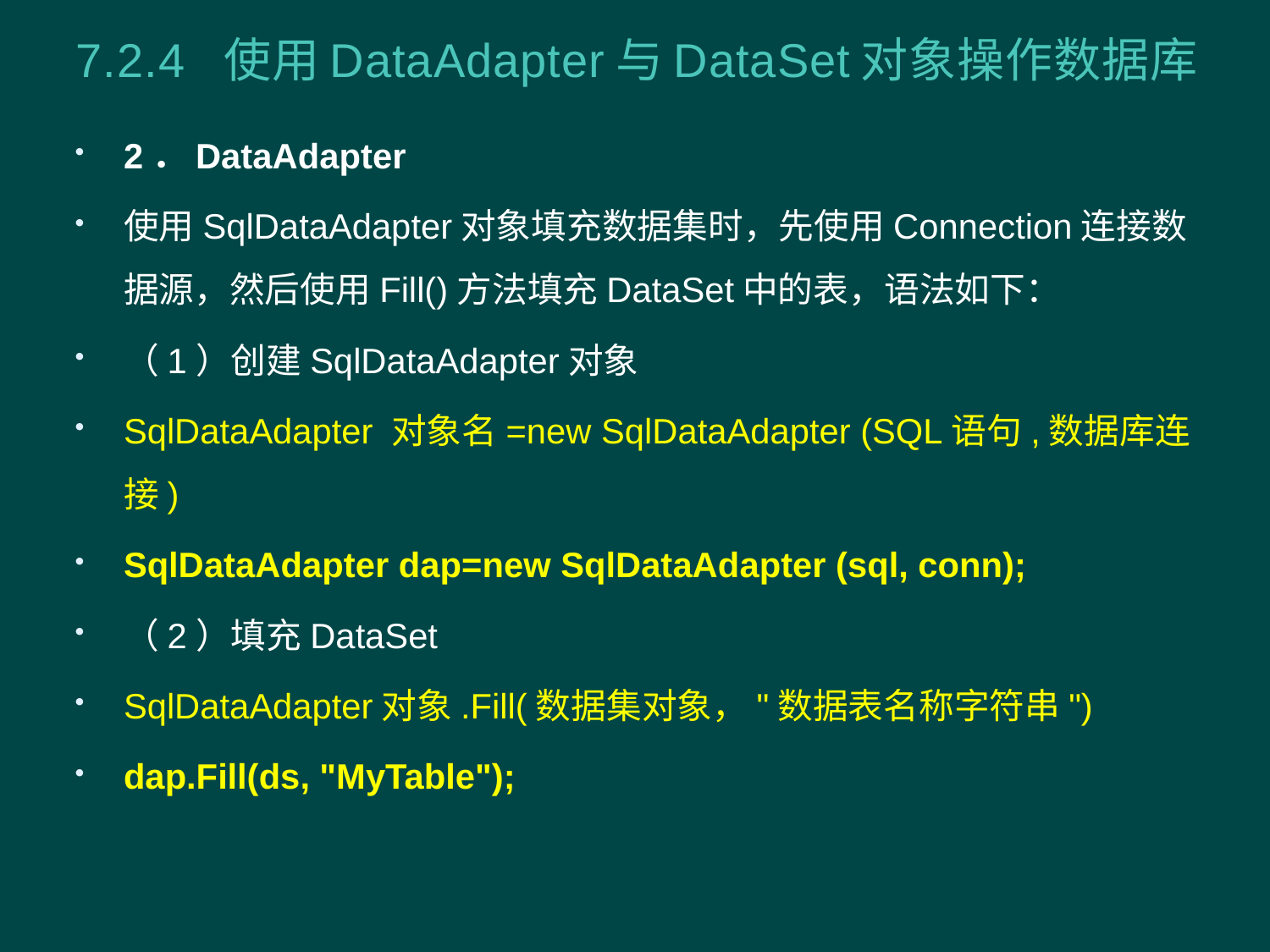

# 7.2.4  使用DataAdapter与DataSet对象操作数据库
2．DataAdapter
使用SqlDataAdapter对象填充数据集时，先使用Connection连接数据源，然后使用Fill()方法填充DataSet中的表，语法如下：
（1）创建SqlDataAdapter对象
SqlDataAdapter 对象名=new SqlDataAdapter (SQL语句,数据库连接)
SqlDataAdapter dap=new SqlDataAdapter (sql, conn);
（2）填充DataSet
SqlDataAdapter对象.Fill(数据集对象，"数据表名称字符串")
dap.Fill(ds, "MyTable");